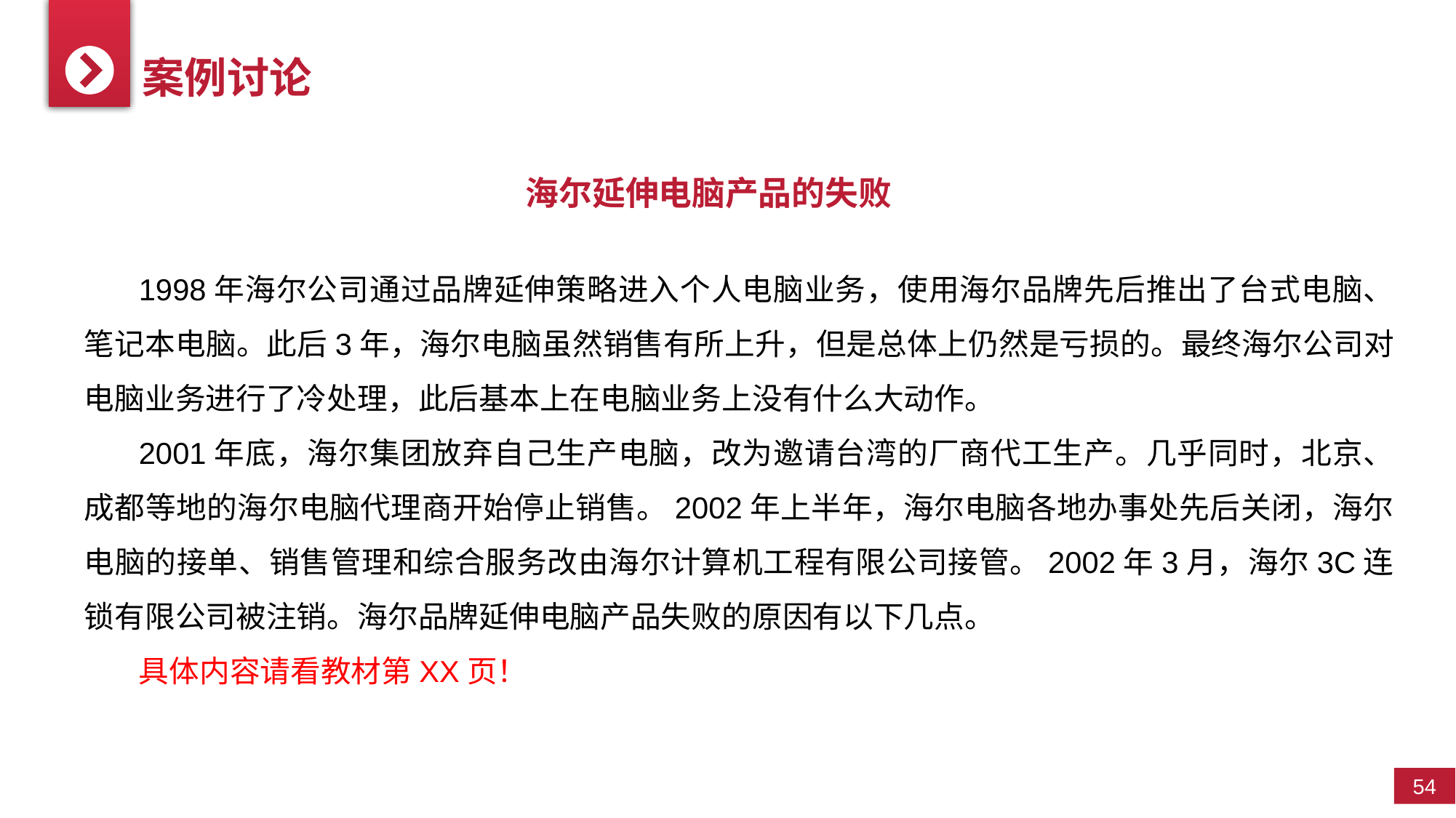

案例讨论

海尔延伸电脑产品的失败
1998年海尔公司通过品牌延伸策略进入个人电脑业务，使用海尔品牌先后推出了台式电脑、笔记本电脑。此后3年，海尔电脑虽然销售有所上升，但是总体上仍然是亏损的。最终海尔公司对电脑业务进行了冷处理，此后基本上在电脑业务上没有什么大动作。
2001年底，海尔集团放弃自己生产电脑，改为邀请台湾的厂商代工生产。几乎同时，北京、成都等地的海尔电脑代理商开始停止销售。2002年上半年，海尔电脑各地办事处先后关闭，海尔电脑的接单、销售管理和综合服务改由海尔计算机工程有限公司接管。2002年3月，海尔3C连锁有限公司被注销。海尔品牌延伸电脑产品失败的原因有以下几点。
具体内容请看教材第XX页！